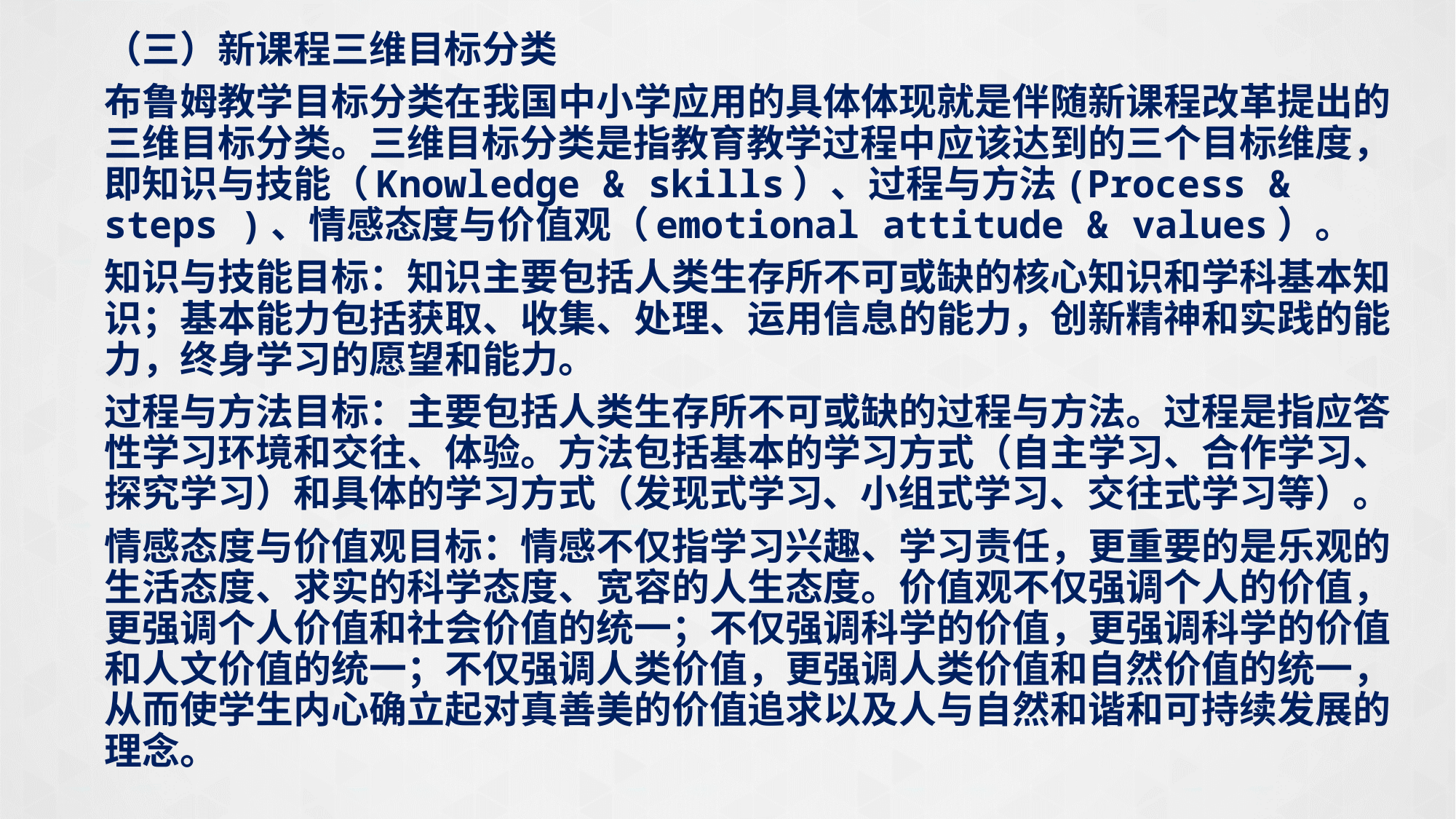

（三）新课程三维目标分类
布鲁姆教学目标分类在我国中小学应用的具体体现就是伴随新课程改革提出的三维目标分类。三维目标分类是指教育教学过程中应该达到的三个目标维度，即知识与技能（Knowledge & skills）、过程与方法(Process & steps )、情感态度与价值观（emotional attitude & values）。
知识与技能目标：知识主要包括人类生存所不可或缺的核心知识和学科基本知识；基本能力包括获取、收集、处理、运用信息的能力，创新精神和实践的能力，终身学习的愿望和能力。
过程与方法目标：主要包括人类生存所不可或缺的过程与方法。过程是指应答性学习环境和交往、体验。方法包括基本的学习方式（自主学习、合作学习、探究学习）和具体的学习方式（发现式学习、小组式学习、交往式学习等）。
情感态度与价值观目标：情感不仅指学习兴趣、学习责任，更重要的是乐观的生活态度、求实的科学态度、宽容的人生态度。价值观不仅强调个人的价值，更强调个人价值和社会价值的统一；不仅强调科学的价值，更强调科学的价值和人文价值的统一；不仅强调人类价值，更强调人类价值和自然价值的统一，从而使学生内心确立起对真善美的价值追求以及人与自然和谐和可持续发展的理念。